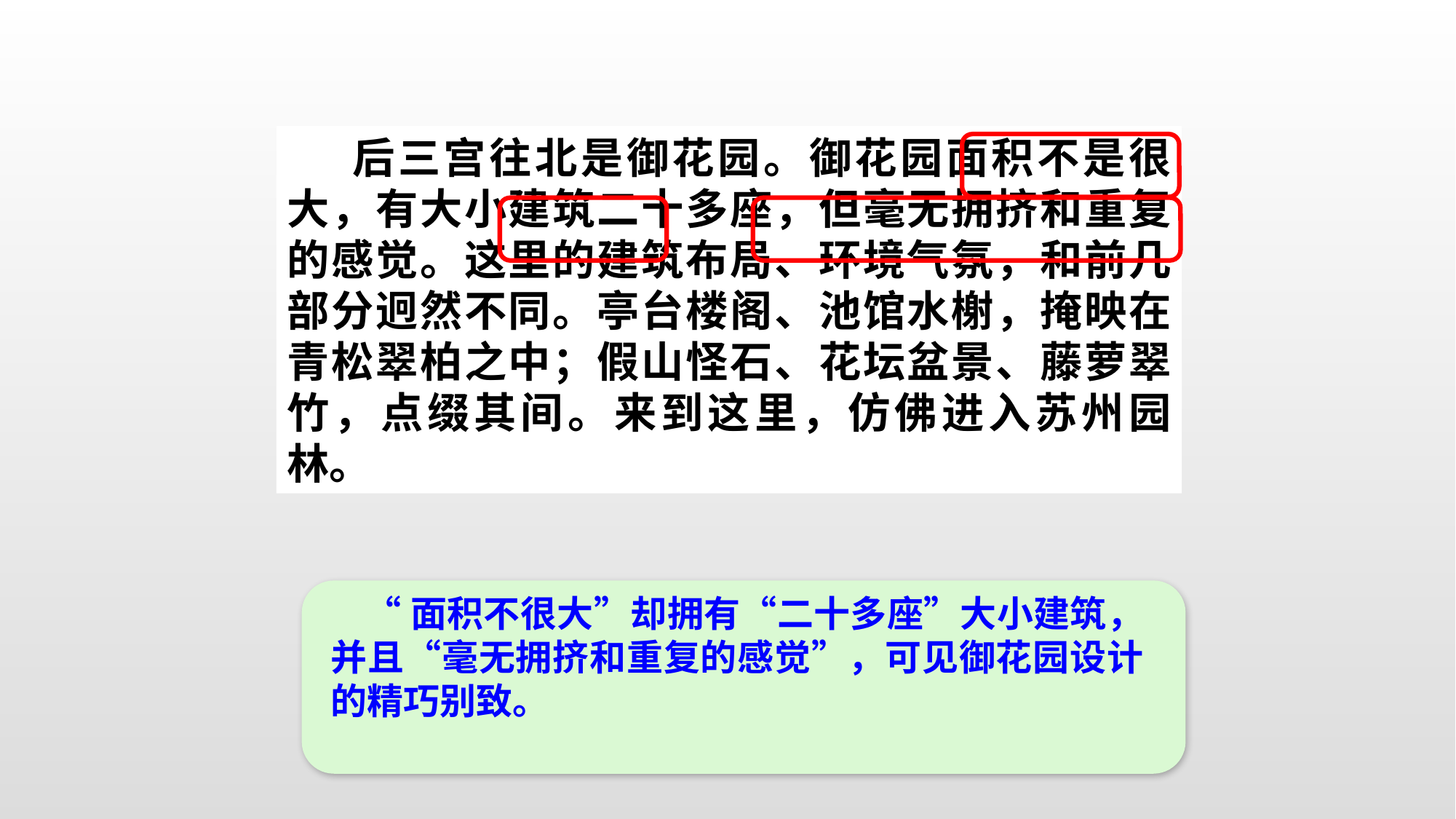

后三宫往北是御花园。御花园面积不是很大，有大小建筑二十多座，但毫无拥挤和重复的感觉。这里的建筑布局、环境气氛，和前几部分迥然不同。亭台楼阁、池馆水榭，掩映在青松翠柏之中；假山怪石、花坛盆景、藤萝翠竹，点缀其间。来到这里，仿佛进入苏州园林。

    “面积不很大”却拥有“二十多座”大小建筑，并且“毫无拥挤和重复的感觉”，可见御花园设计的精巧别致。